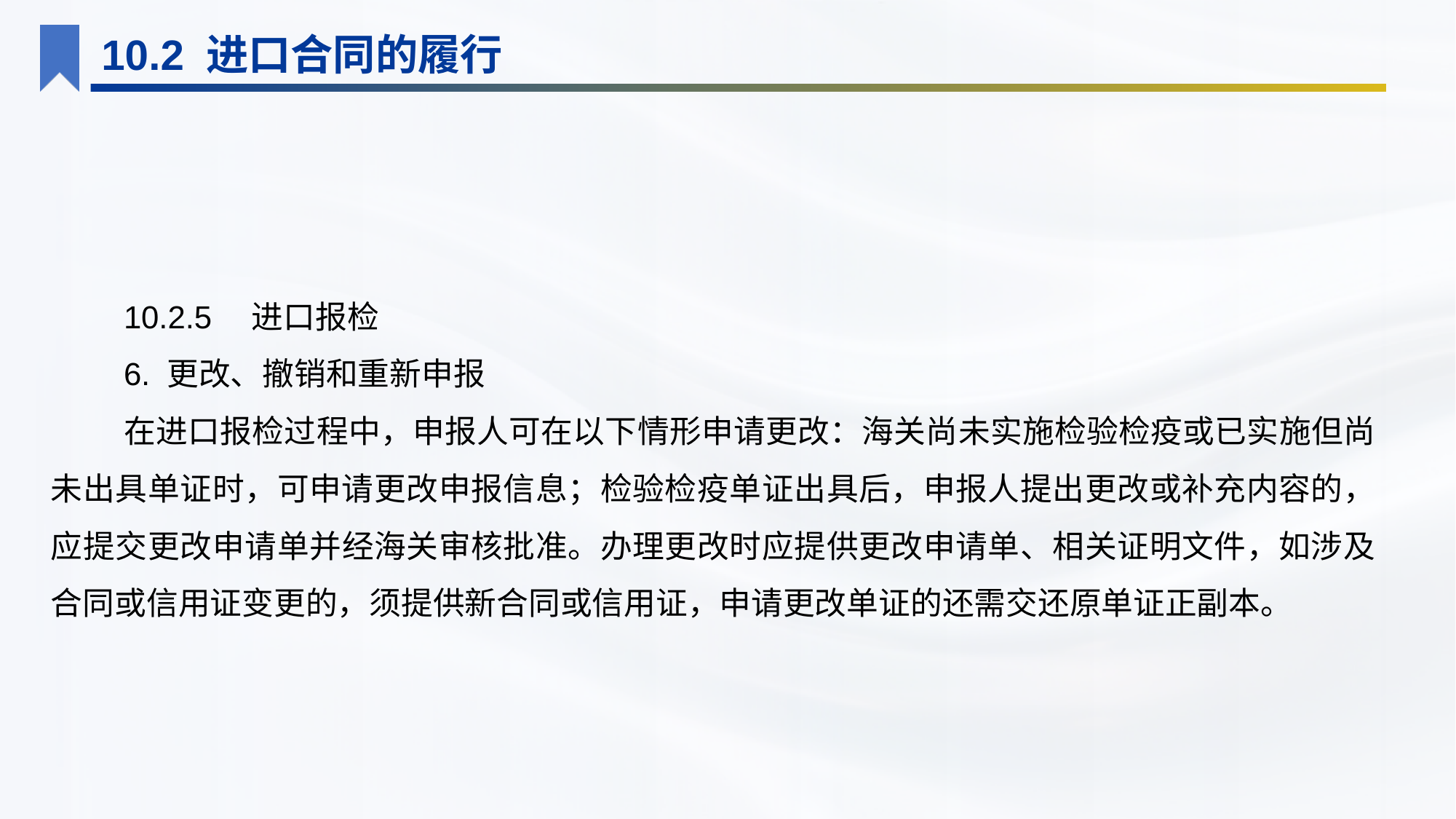

10.2 进口合同的履行
10.2.5　进口报检
6. 更改、撤销和重新申报
在进口报检过程中，申报人可在以下情形申请更改：海关尚未实施检验检疫或已实施但尚未出具单证时，可申请更改申报信息；检验检疫单证出具后，申报人提出更改或补充内容的，应提交更改申请单并经海关审核批准。办理更改时应提供更改申请单、相关证明文件，如涉及合同或信用证变更的，须提供新合同或信用证，申请更改单证的还需交还原单证正副本。